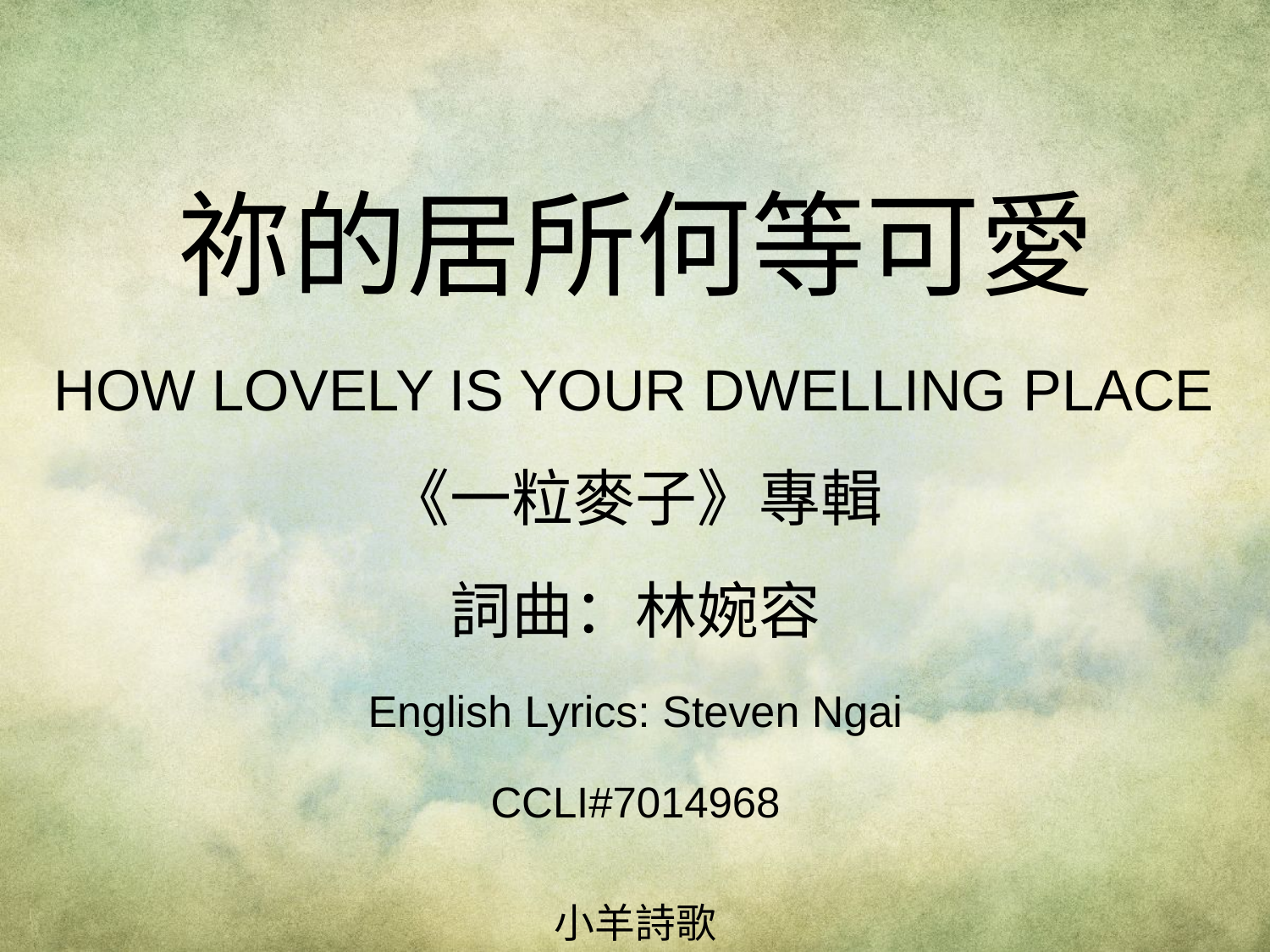

祢的居所何等可愛
HOW LOVELY IS YOUR DWELLING PLACE

# 《一粒麥子》專輯 詞曲：林婉容 English Lyrics: Steven Ngai CCLI#7014968
小羊詩歌